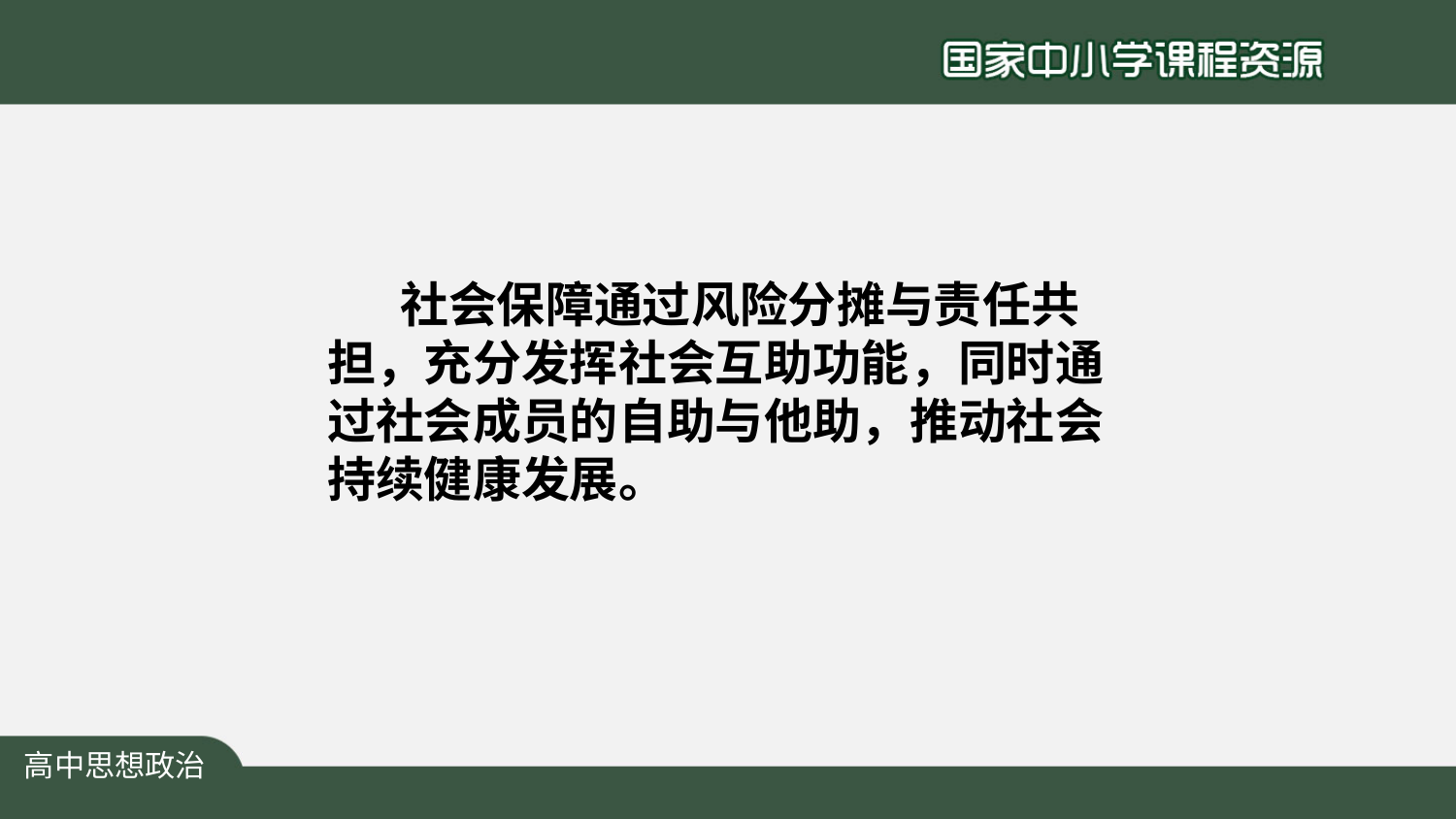

社会保障通过风险分摊与责任共担，充分发挥社会互助功能，同时通过社会成员的自助与他助，推动社会持续健康发展。